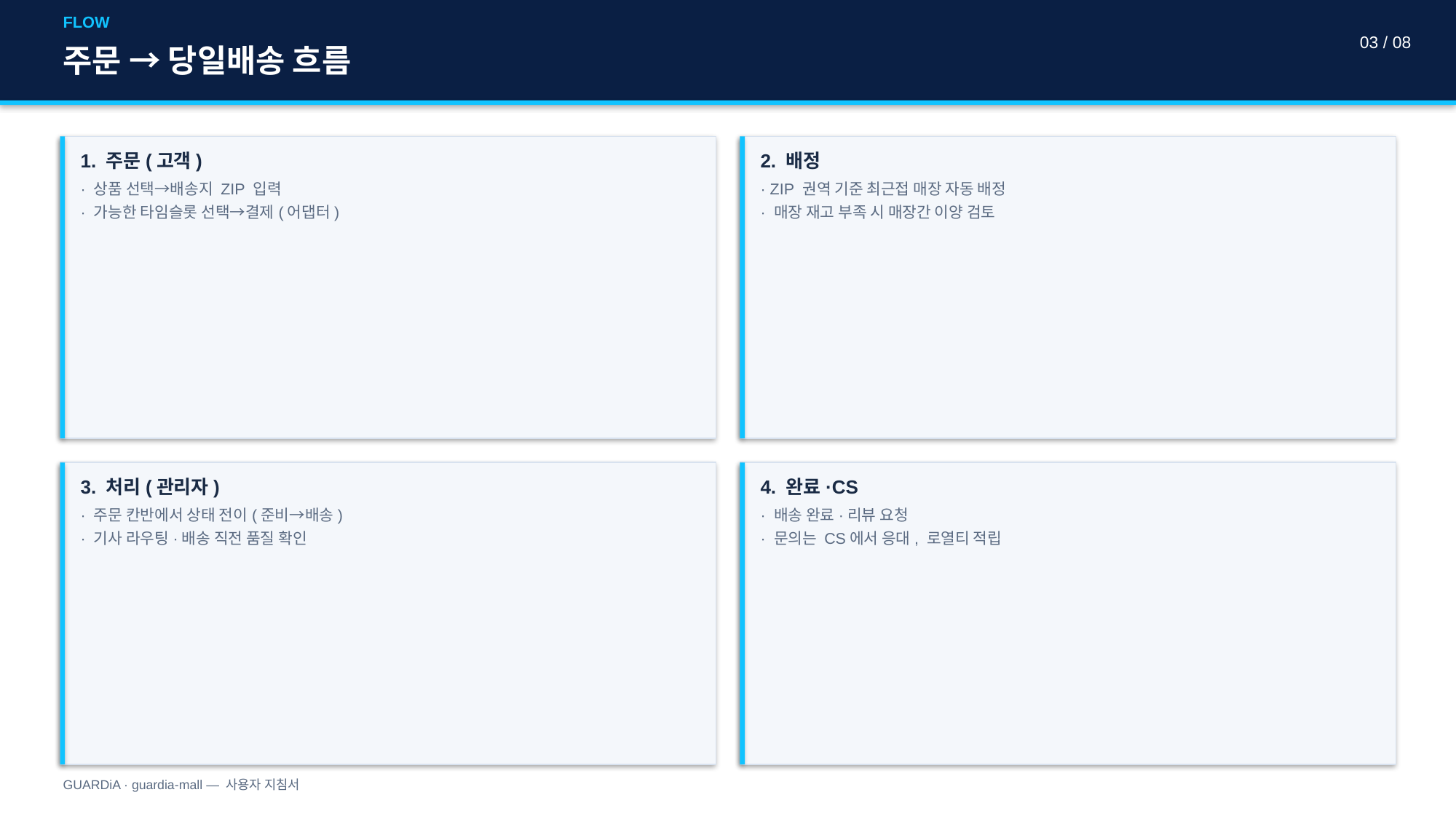

FLOW
03 / 08
주문 → 당일배송 흐름

1. 주문(고객)
· 상품 선택→배송지 ZIP 입력
· 가능한 타임슬롯 선택→결제(어댑터)
2. 배정
· ZIP 권역 기준 최근접 매장 자동 배정
· 매장 재고 부족 시 매장간 이양 검토

3. 처리(관리자)
· 주문 칸반에서 상태 전이(준비→배송)
· 기사 라우팅·배송 직전 품질 확인
4. 완료·CS
· 배송 완료·리뷰 요청
· 문의는 CS에서 응대, 로열티 적립
GUARDiA · guardia-mall — 사용자 지침서